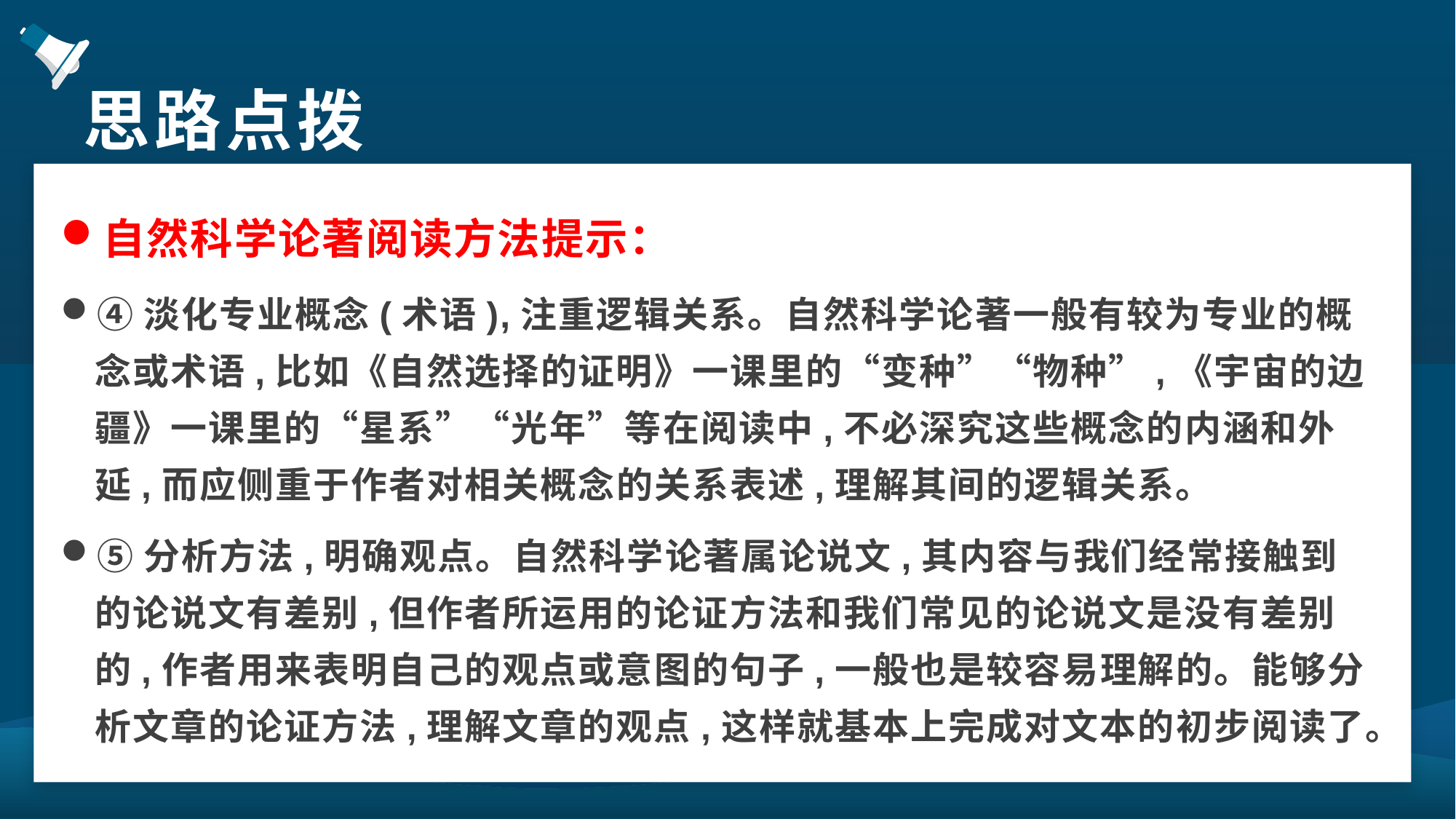

思路点拨
2
自然科学论著阅读方法提示：
④淡化专业概念(术语),注重逻辑关系。自然科学论著一般有较为专业的概念或术语,比如《自然选择的证明》一课里的“变种”“物种”,《宇宙的边疆》一课里的“星系”“光年”等在阅读中,不必深究这些概念的内涵和外延,而应侧重于作者对相关概念的关系表述,理解其间的逻辑关系。
⑤分析方法,明确观点。自然科学论著属论说文,其内容与我们经常接触到的论说文有差别,但作者所运用的论证方法和我们常见的论说文是没有差别的,作者用来表明自己的观点或意图的句子,一般也是较容易理解的。能够分析文章的论证方法,理解文章的观点,这样就基本上完成对文本的初步阅读了。